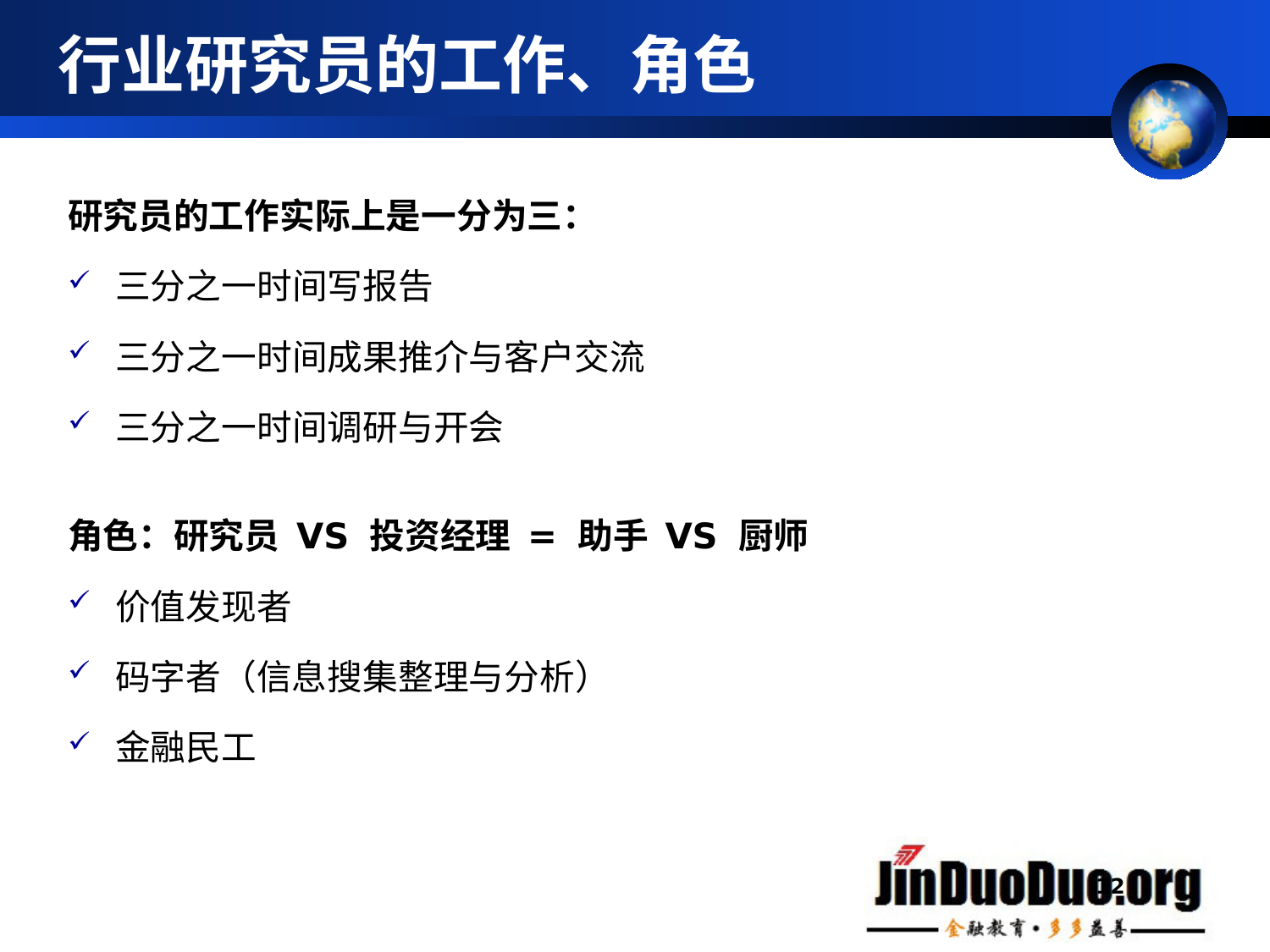

# 行业研究员的工作、角色
研究员的工作实际上是一分为三：
三分之一时间写报告
三分之一时间成果推介与客户交流
三分之一时间调研与开会

角色：研究员 VS 投资经理 = 助手 VS 厨师
价值发现者
码字者（信息搜集整理与分析）
金融民工

12